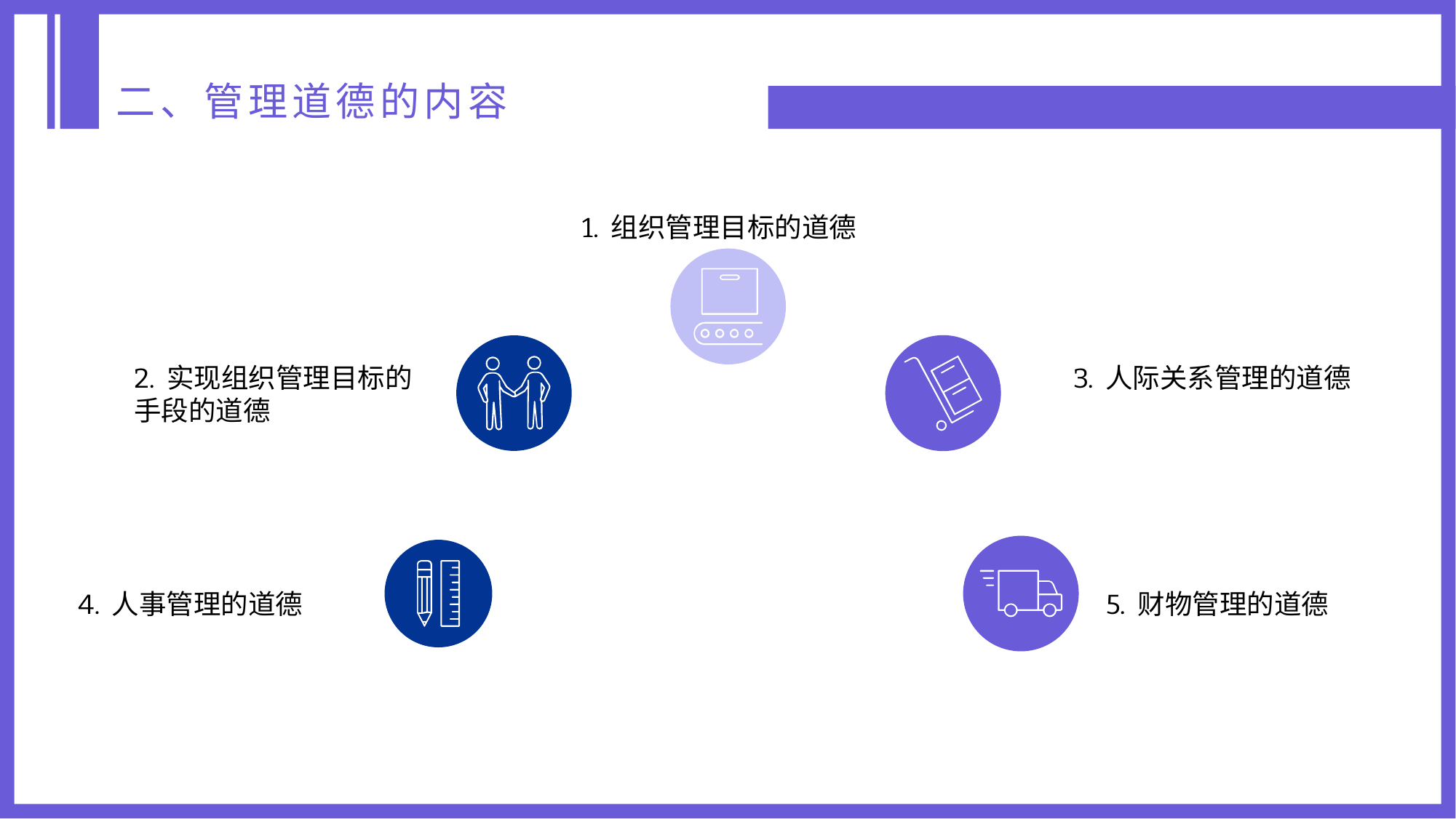

二、管理道德的内容
1. 组织管理目标的道德

2. 实现组织管理目标的手段的道德
3. 人际关系管理的道德

4. 人事管理的道德
5. 财物管理的道德